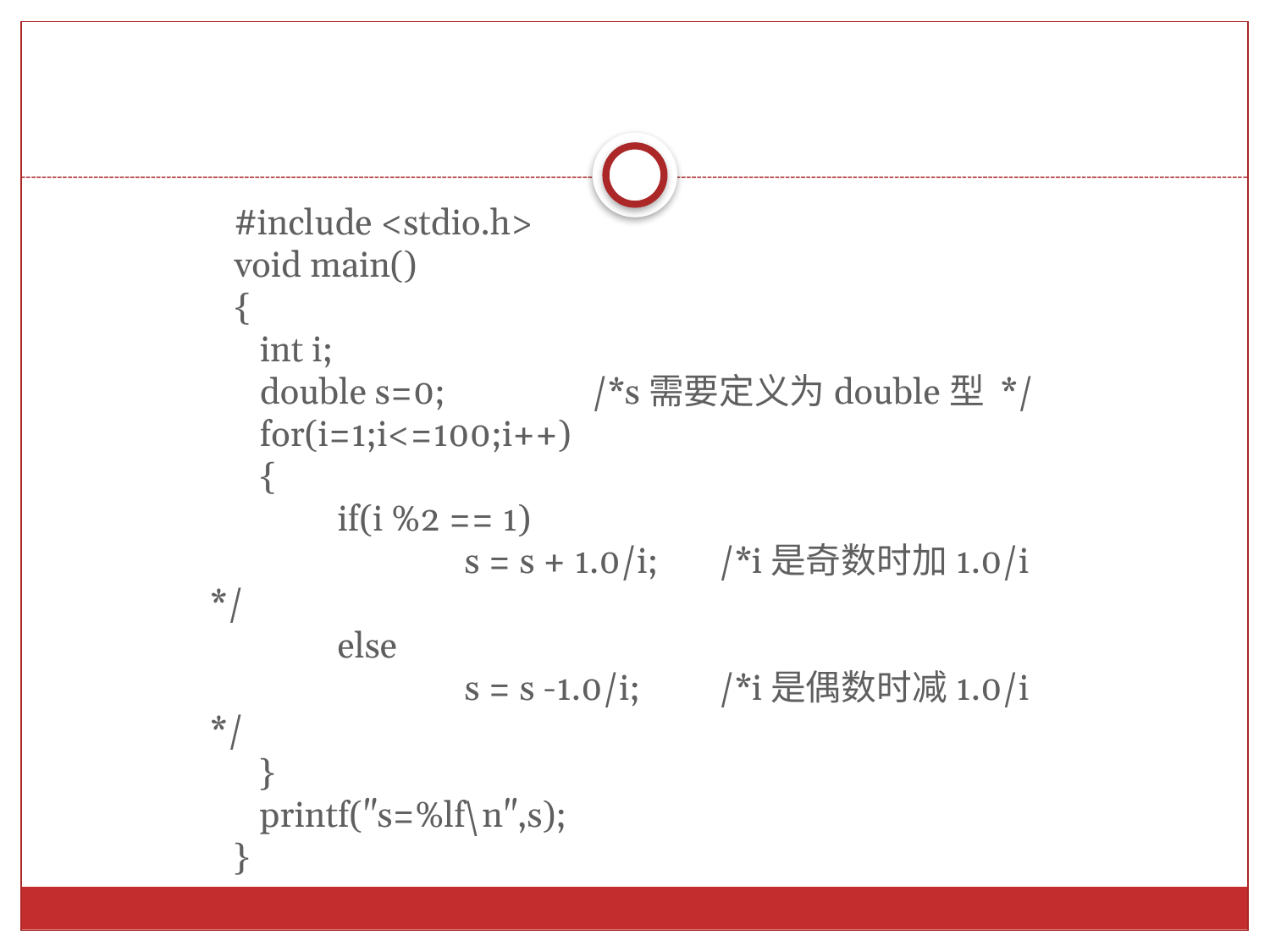

#include <stdio.h>
void main()
{
   int i;
   double s=0;  		/*s需要定义为double型 */
   for(i=1;i<=100;i++)
   {
	if(i %2 == 1)
      		s = s + 1.0/i;	/*i是奇数时加1.0/i */
	else
		s = s -1.0/i;	/*i是偶数时减1.0/i */
   }
   printf("s=%lf\n",s);
}